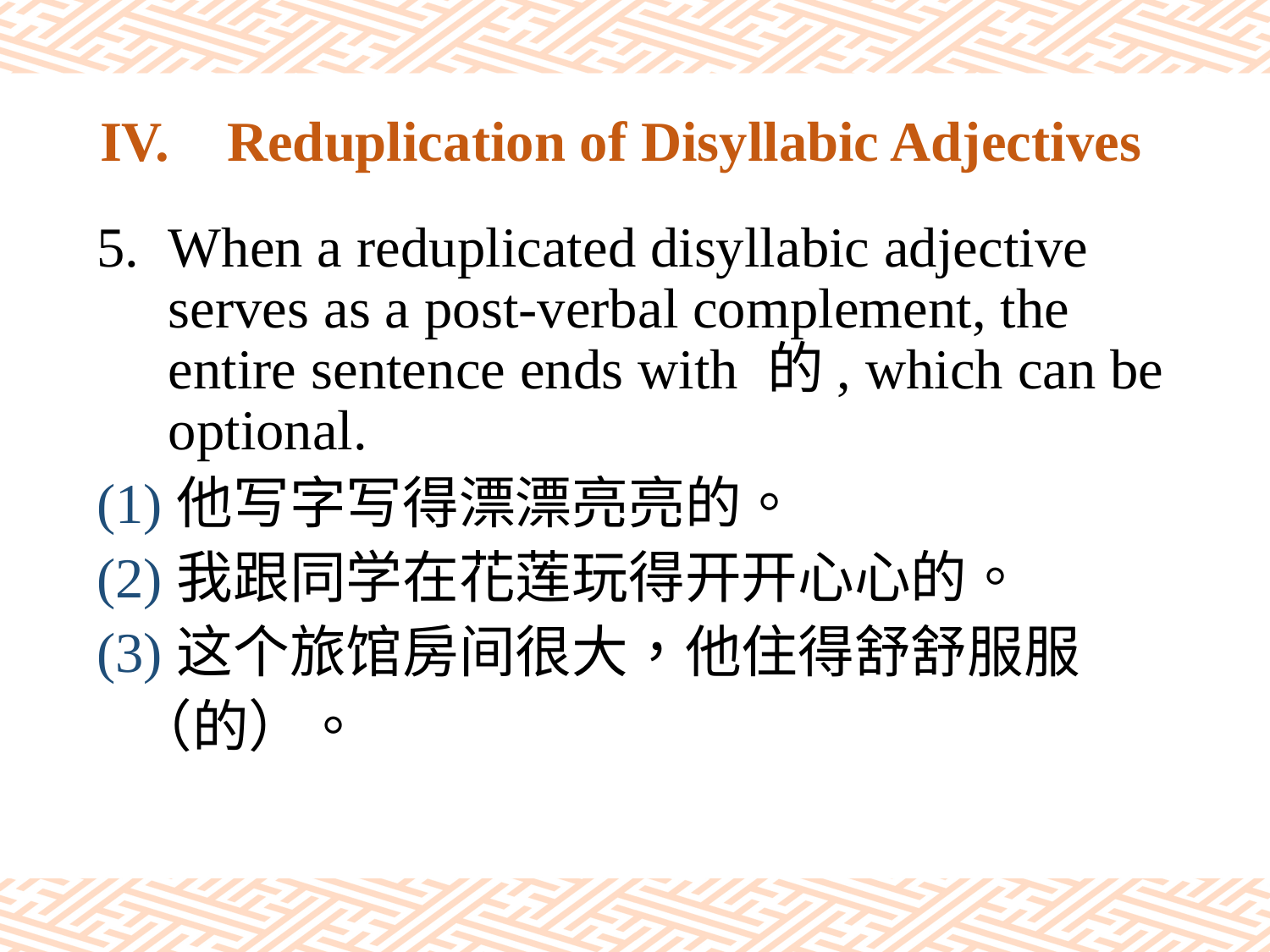

# IV.	Reduplication of Disyllabic Adjectives
When a reduplicated disyllabic adjective serves as a post-verbal complement, the entire sentence ends with 的, which can be optional.
(1)他写字写得漂漂亮亮的。
(2)我跟同学在花莲玩得开开心心的。
(3)这个旅馆房间很大，他住得舒舒服服
  （的）。